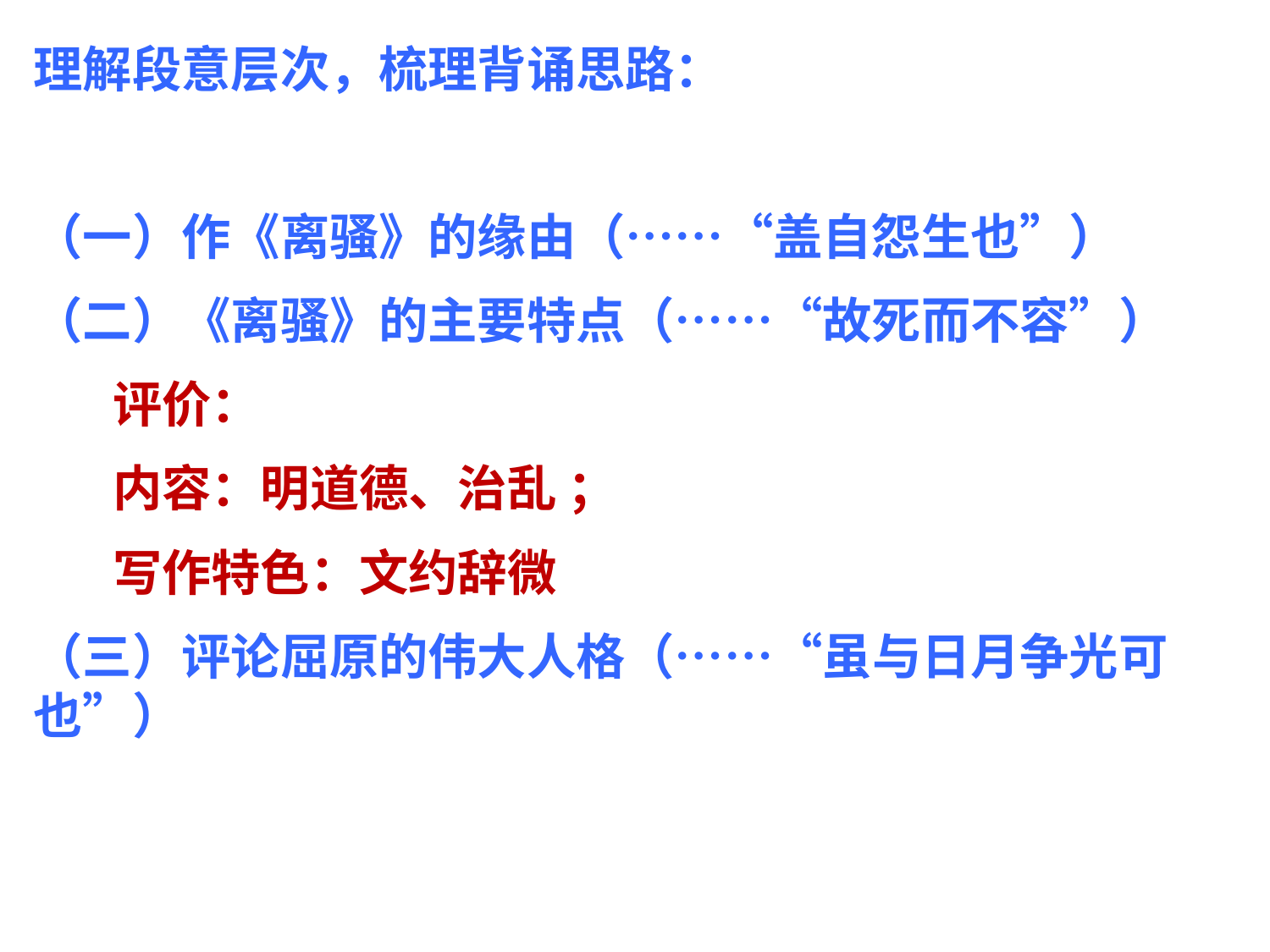

理解段意层次，梳理背诵思路：

（一）作《离骚》的缘由（……“盖自怨生也”）
（二）《离骚》的主要特点（……“故死而不容”）
      评价：
      内容：明道德、治乱 ；
      写作特色：文约辞微
（三）评论屈原的伟大人格（……“虽与日月争光可也”）